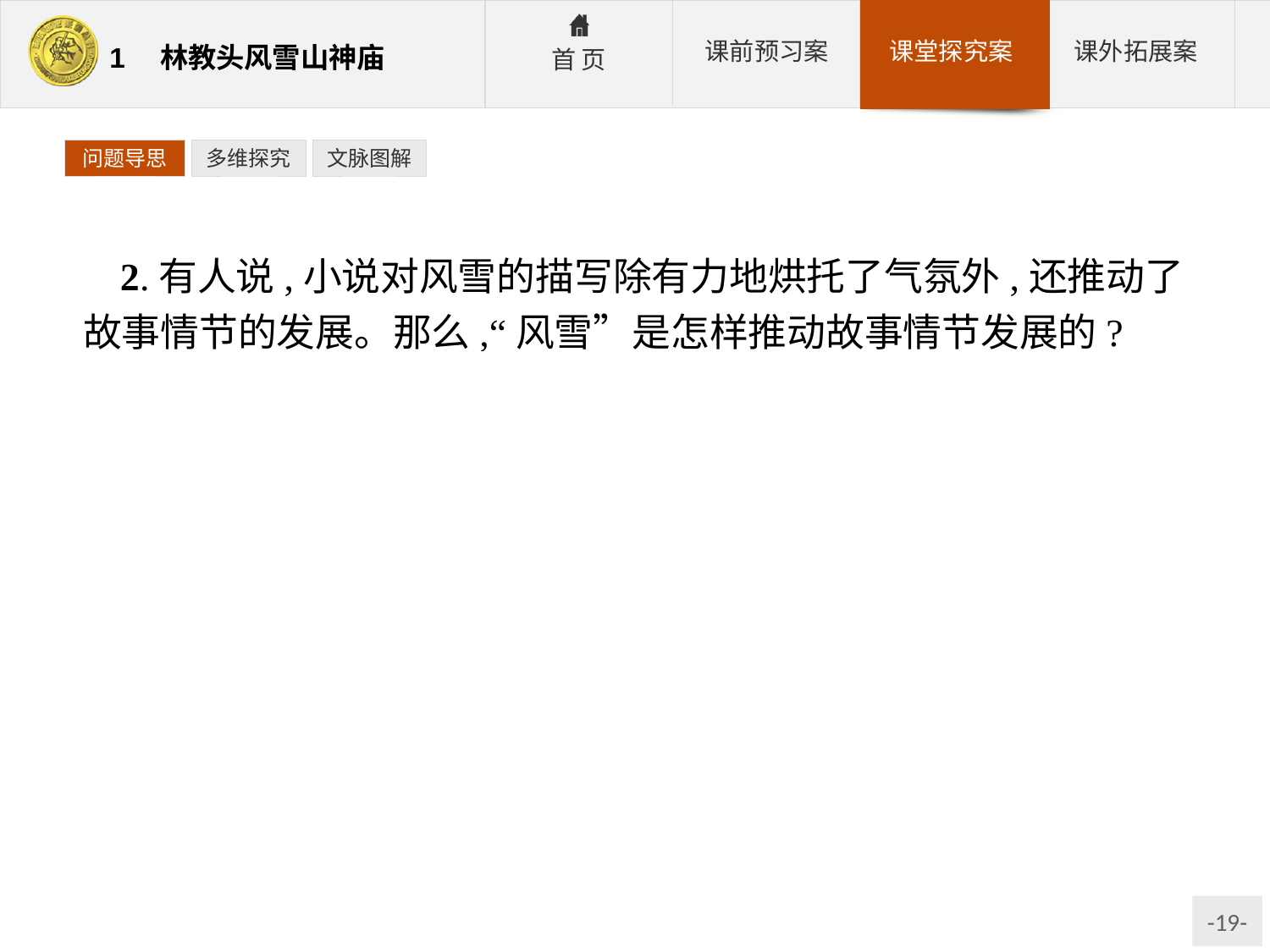

问题导思
多维探究
文脉图解
2.有人说,小说对风雪的描写除有力地烘托了气氛外,还推动了故事情节的发展。那么,“风雪”是怎样推动故事情节发展的?
参考答案:①林冲初到草料场时正值风雪交加,想喝酒驱寒才会到市井沽酒,也因此得遇山神庙。②因为下雪,林冲住的草屋塌了,这使林冲想起离这半里路上有个古庙,可以安身。③正由于风大雪紧,为了挡风雪,林冲才用大石头靠住门,致使陆虞候一伙人没能直闯进山神庙来。④正因为风大雪紧,陆虞候一伙人放完火,才直奔庙里,紧贴庙门说出放火始末,使林冲认清实情。小说描写风雪的笔墨虽不多,却是故事发展的重要因素。